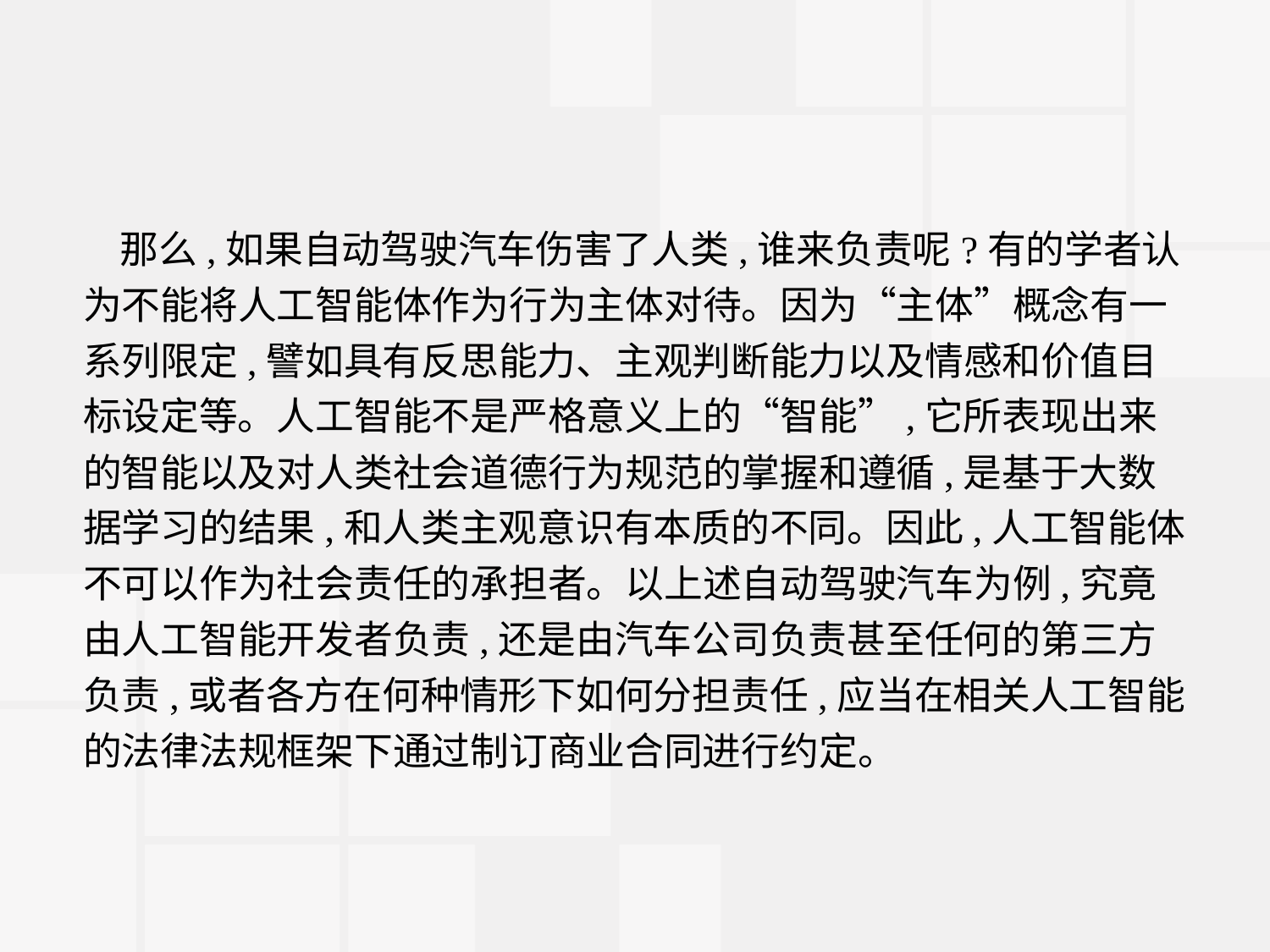

那么,如果自动驾驶汽车伤害了人类,谁来负责呢?有的学者认为不能将人工智能体作为行为主体对待。因为“主体”概念有一系列限定,譬如具有反思能力、主观判断能力以及情感和价值目标设定等。人工智能不是严格意义上的“智能”,它所表现出来的智能以及对人类社会道德行为规范的掌握和遵循,是基于大数据学习的结果,和人类主观意识有本质的不同。因此,人工智能体不可以作为社会责任的承担者。以上述自动驾驶汽车为例,究竟由人工智能开发者负责,还是由汽车公司负责甚至任何的第三方负责,或者各方在何种情形下如何分担责任,应当在相关人工智能的法律法规框架下通过制订商业合同进行约定。